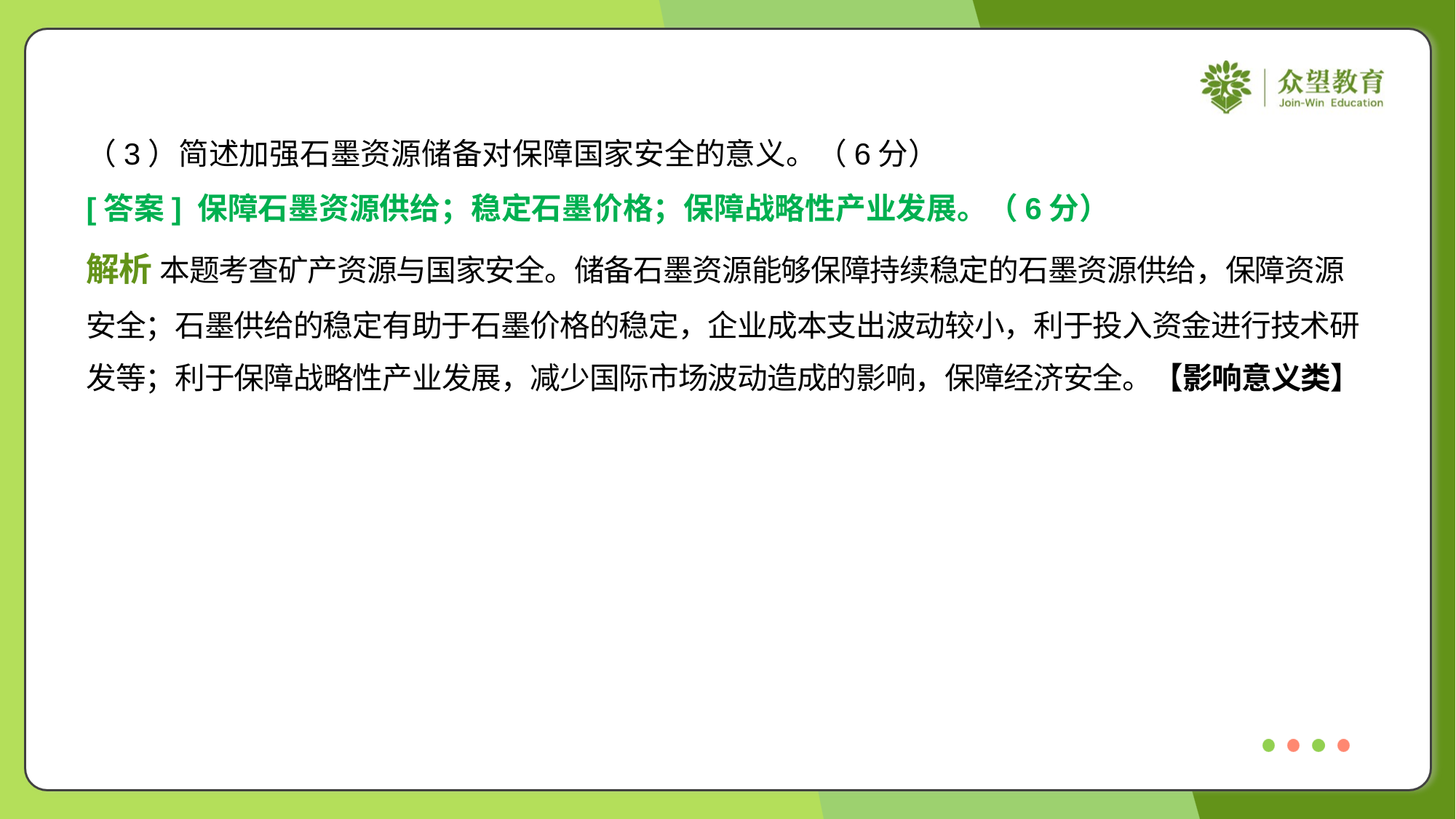

（3）简述加强石墨资源储备对保障国家安全的意义。（6分）
[答案] 保障石墨资源供给；稳定石墨价格；保障战略性产业发展。（6分）
解析 本题考查矿产资源与国家安全。储备石墨资源能够保障持续稳定的石墨资源供给，保障资源
安全；石墨供给的稳定有助于石墨价格的稳定，企业成本支出波动较小，利于投入资金进行技术研
发等；利于保障战略性产业发展，减少国际市场波动造成的影响，保障经济安全。【影响意义类】